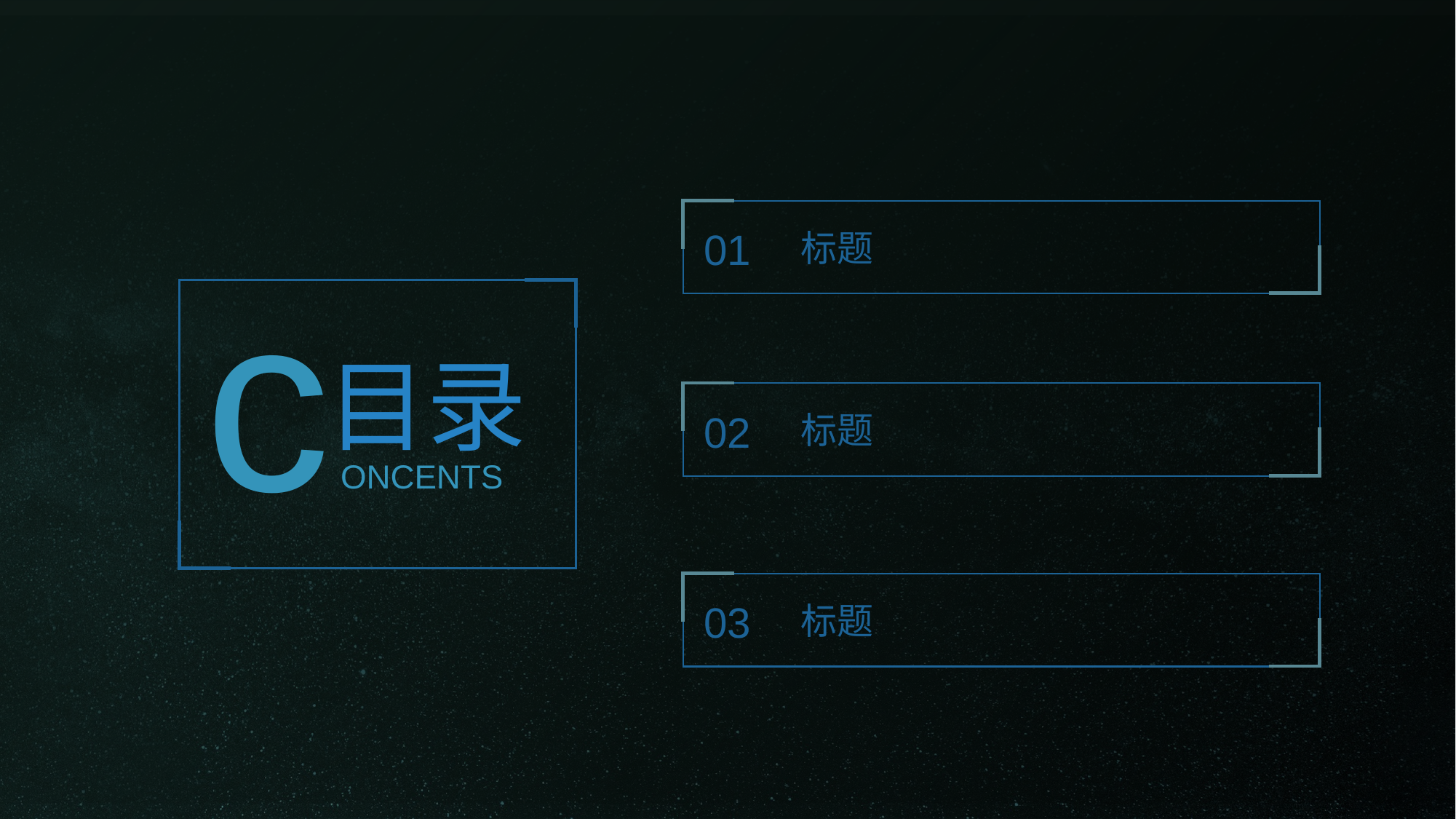

01
标题

c

目录

02
标题

ONCENTS

03
标题